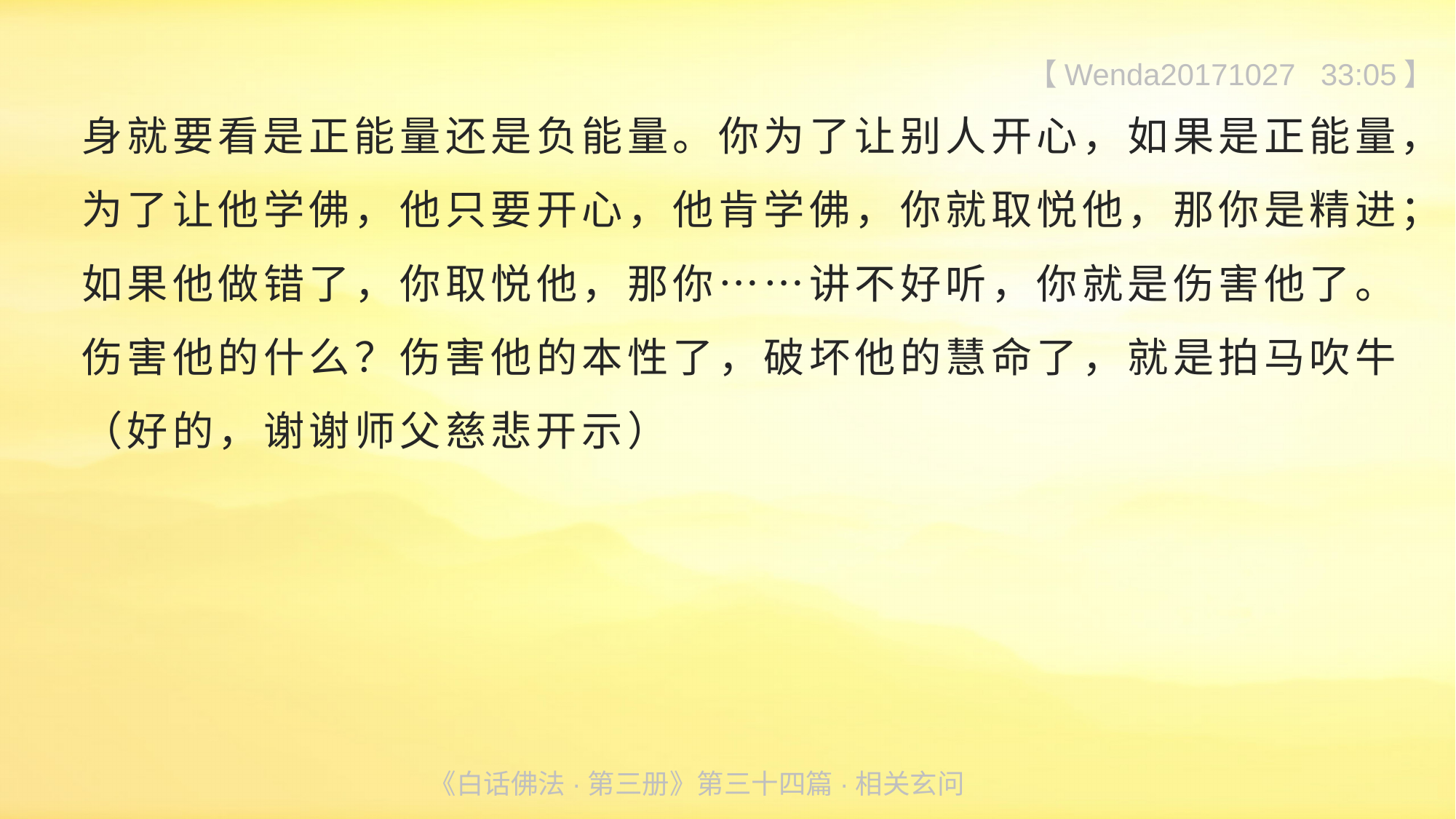

【Wenda20171027   33:05】
身就要看是正能量还是负能量。你为了让别人开心，如果是正能量，为了让他学佛，他只要开心，他肯学佛，你就取悦他，那你是精进；如果他做错了，你取悦他，那你……讲不好听，你就是伤害他了。伤害他的什么？伤害他的本性了，破坏他的慧命了，就是拍马吹牛（好的，谢谢师父慈悲开示）
《白话佛法·第三册》第三十四篇·相关玄问